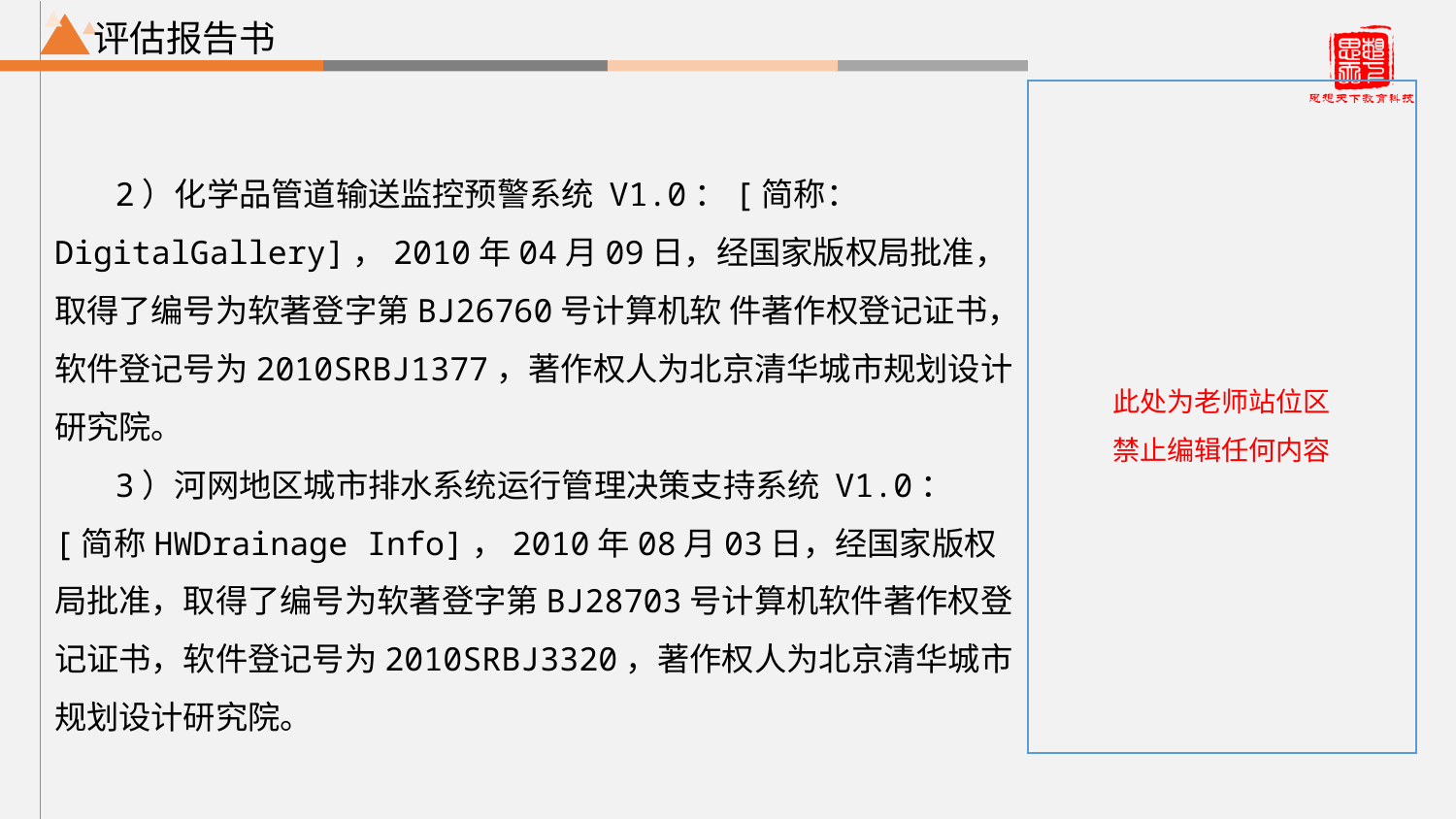

评估报告书
2）化学品管道输送监控预警系统 V1.0：[简称：DigitalGallery]，2010年04月09日，经国家版权局批准，取得了编号为软著登字第BJ26760号计算机软 件著作权登记证书，软件登记号为2010SRBJ1377，著作权人为北京清华城市规划设计研究院。
3）河网地区城市排水系统运行管理决策支持系统 V1.0：[简称HWDrainage Info]，2010年08月03日，经国家版权局批准，取得了编号为软著登字第BJ28703号计算机软件著作权登记证书，软件登记号为2010SRBJ3320，著作权人为北京清华城市规划设计研究院。

121